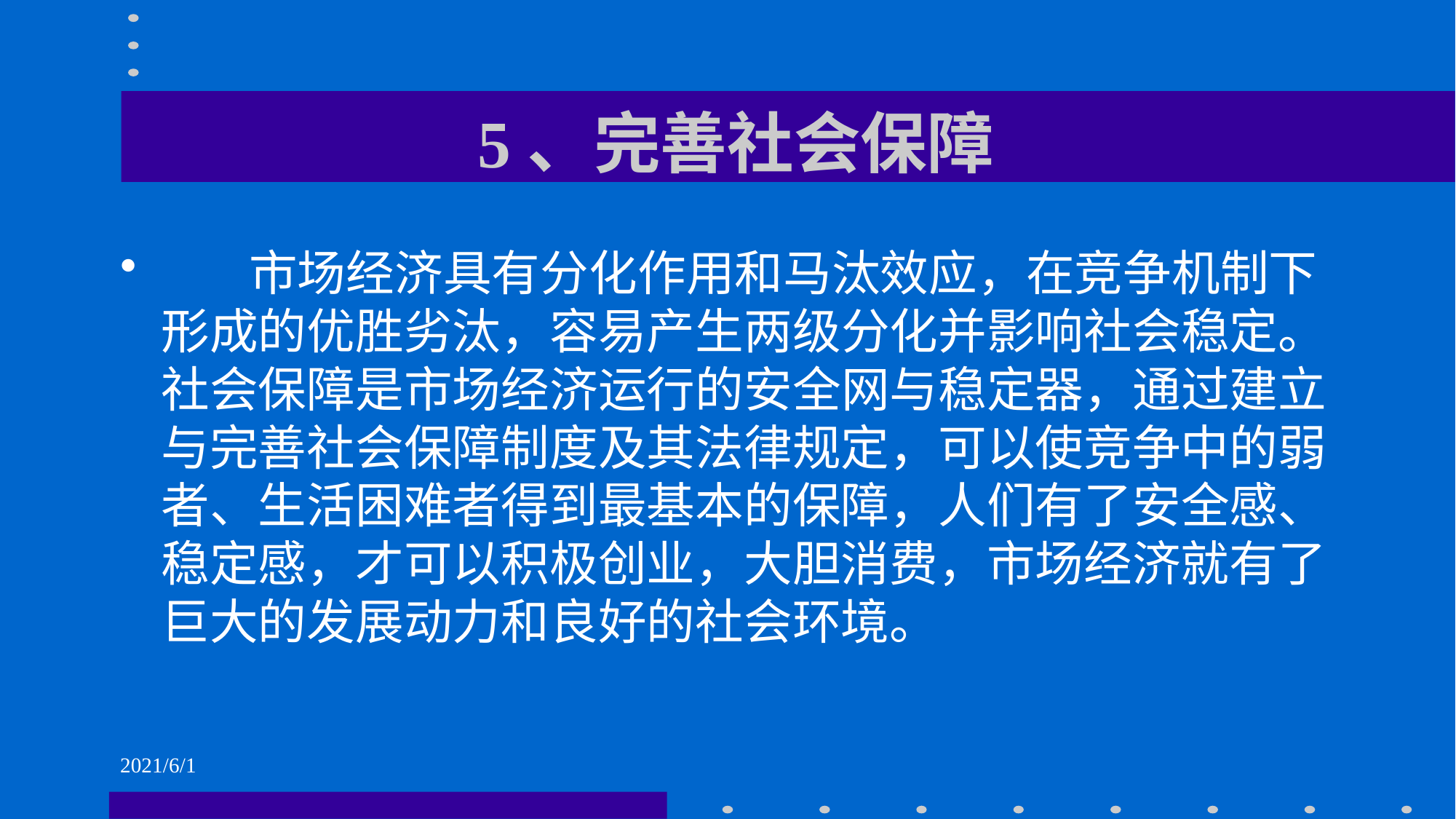

# 5、完善社会保障
       市场经济具有分化作用和马汰效应，在竞争机制下形成的优胜劣汰，容易产生两级分化并影响社会稳定。社会保障是市场经济运行的安全网与稳定器，通过建立与完善社会保障制度及其法律规定，可以使竞争中的弱者、生活困难者得到最基本的保障，人们有了安全感、稳定感，才可以积极创业，大胆消费，市场经济就有了巨大的发展动力和良好的社会环境。

2021/6/1